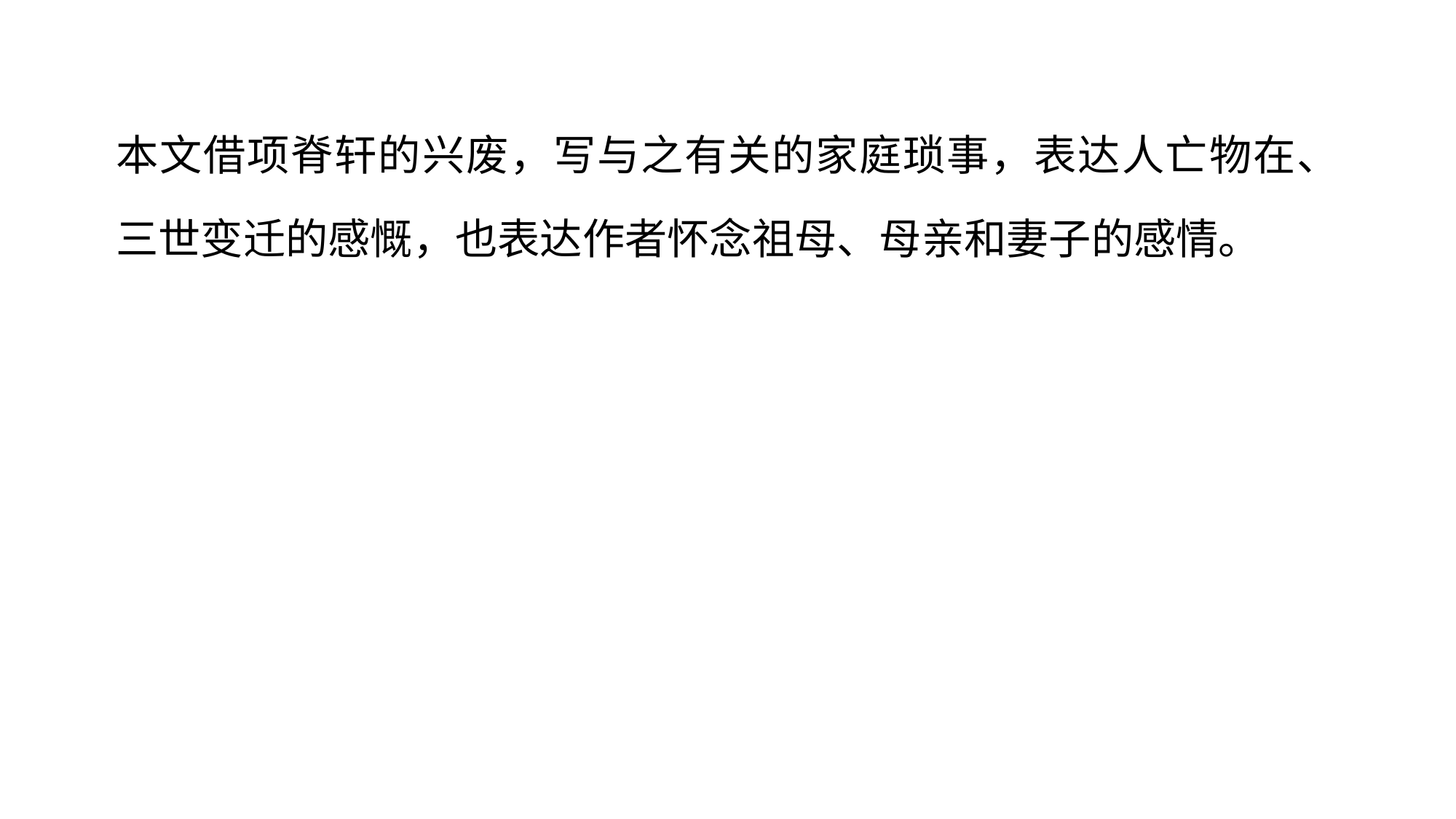

本文借项脊轩的兴废，写与之有关的家庭琐事，表达人亡物在、三世变迁的感慨，也表达作者怀念祖母、母亲和妻子的感情。